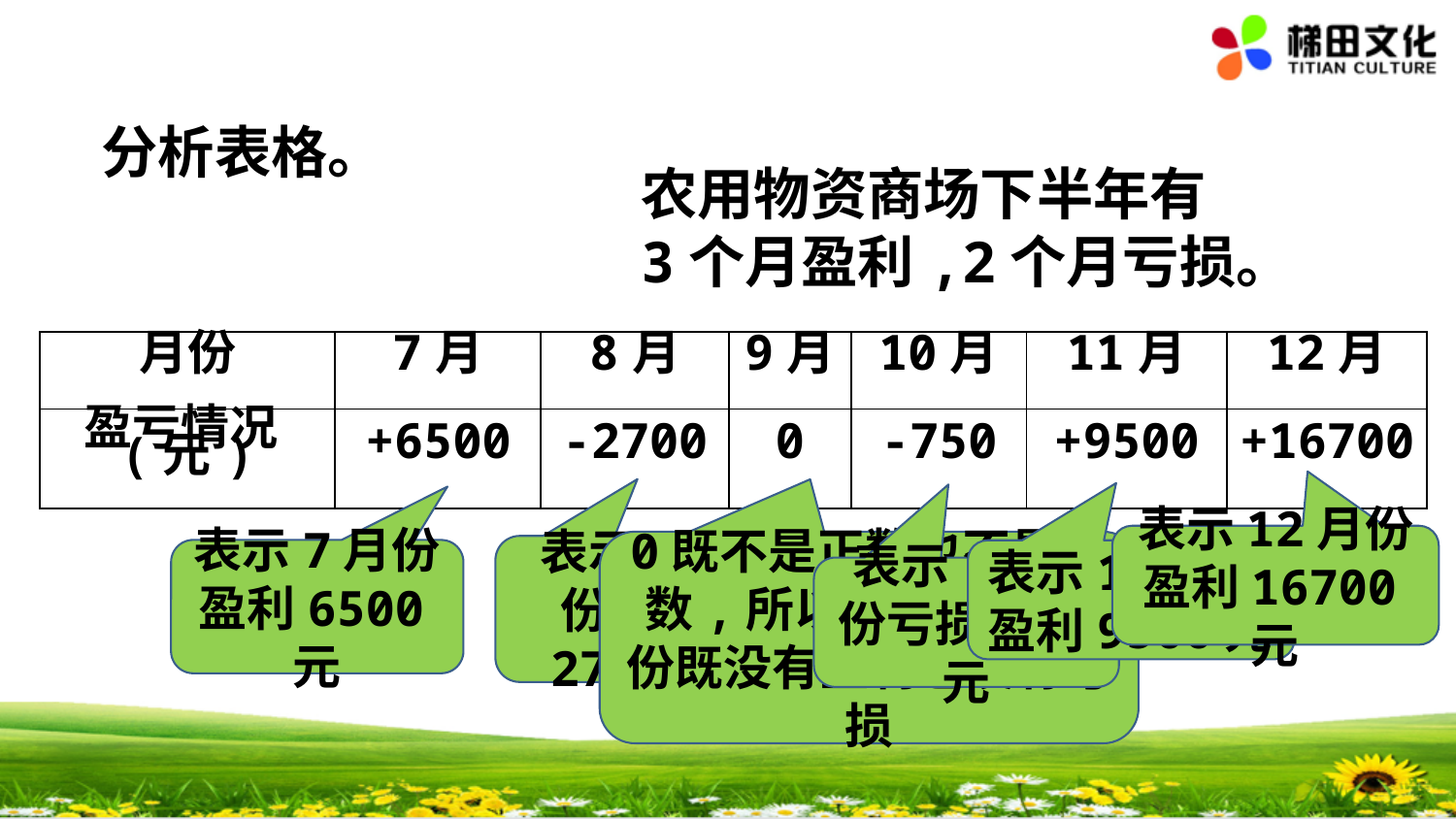

分析表格。
农用物资商场下半年有3个月盈利,2个月亏损。
| 月份 | 7月 | 8月 | 9月 | 10月 | 11月 | 12月 |
| --- | --- | --- | --- | --- | --- | --- |
| 盈亏情况(元) | +6500 | -2700 | 0 | -750 | +9500 | +16700 |
表示12月份盈利16700元
0既不是正数也不是负数,所以0表示9月份既没有盈利也没有亏损
表示8月份亏损2700元
表示7月份盈利6500元
表示11月份盈利9500元
表示10月份亏损750元